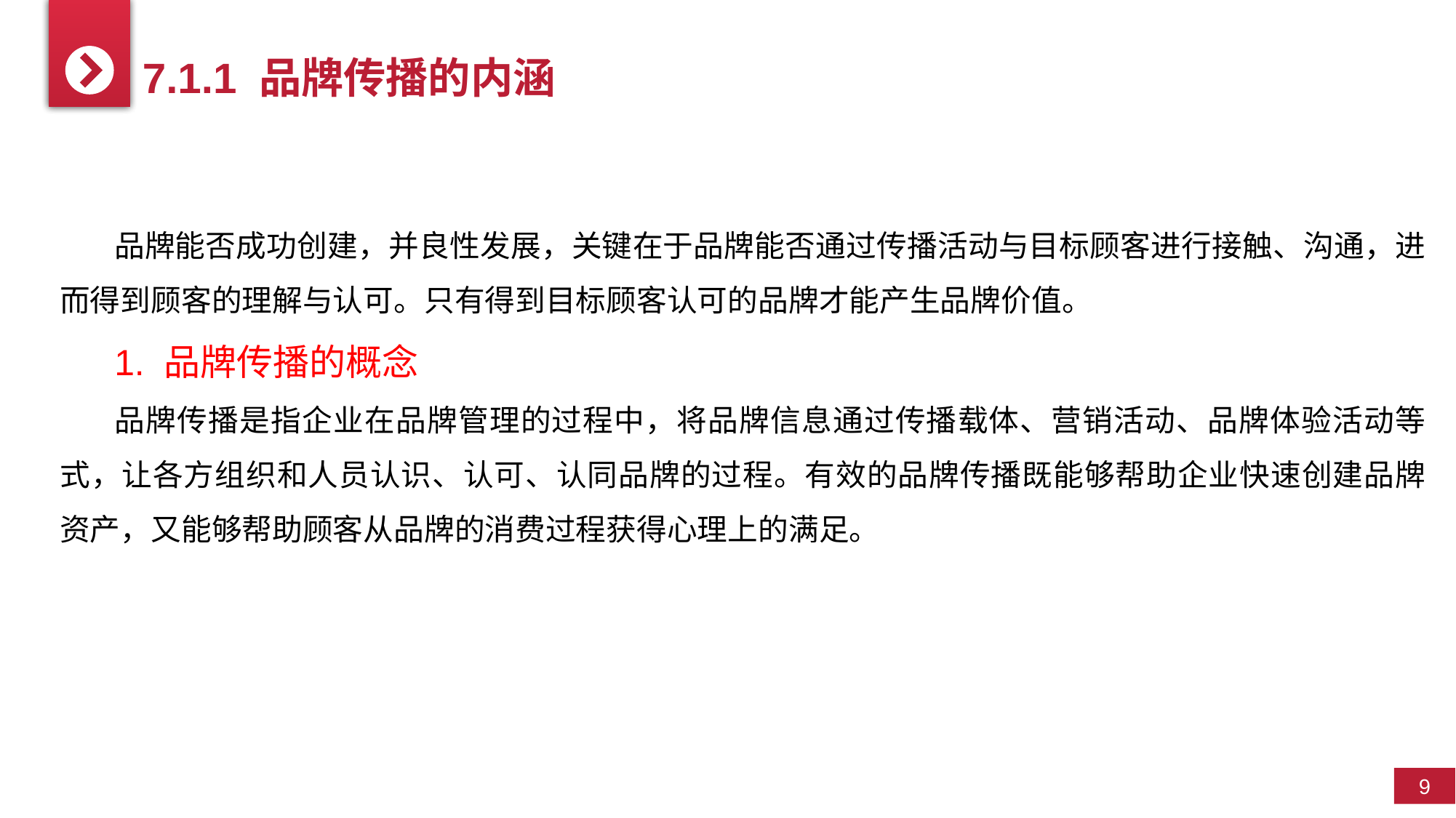

7.1.1 品牌传播的内涵

品牌能否成功创建，并良性发展，关键在于品牌能否通过传播活动与目标顾客进行接触、沟通，进而得到顾客的理解与认可。只有得到目标顾客认可的品牌才能产生品牌价值。
1. 品牌传播的概念
品牌传播是指企业在品牌管理的过程中，将品牌信息通过传播载体、营销活动、品牌体验活动等式，让各方组织和人员认识、认可、认同品牌的过程。有效的品牌传播既能够帮助企业快速创建品牌资产，又能够帮助顾客从品牌的消费过程获得心理上的满足。